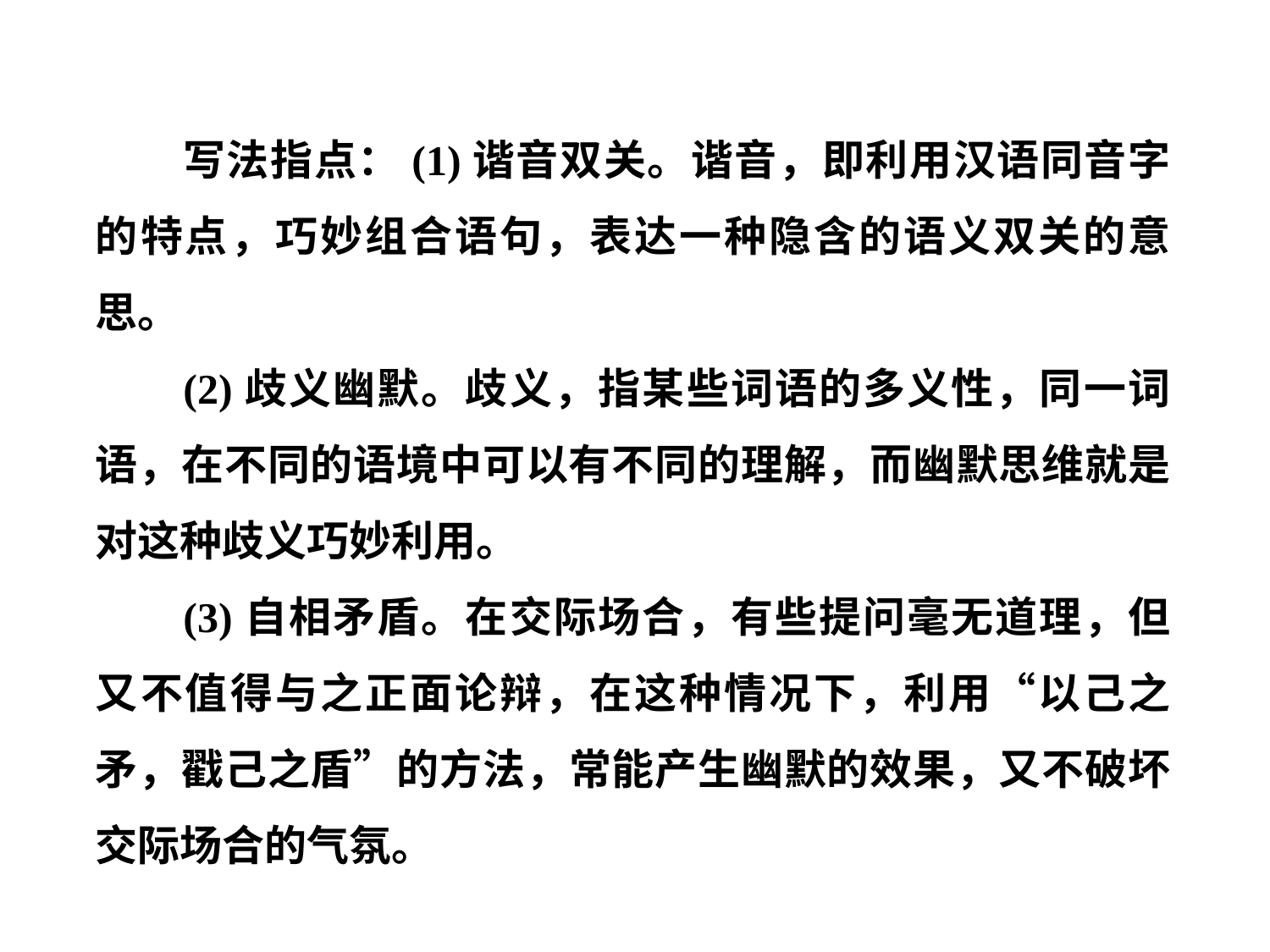

写法指点：(1)谐音双关。谐音，即利用汉语同音字的特点，巧妙组合语句，表达一种隐含的语义双关的意思。
(2)歧义幽默。歧义，指某些词语的多义性，同一词语，在不同的语境中可以有不同的理解，而幽默思维就是对这种歧义巧妙利用。
(3)自相矛盾。在交际场合，有些提问毫无道理，但又不值得与之正面论辩，在这种情况下，利用“以己之矛，戳己之盾”的方法，常能产生幽默的效果，又不破坏交际场合的气氛。